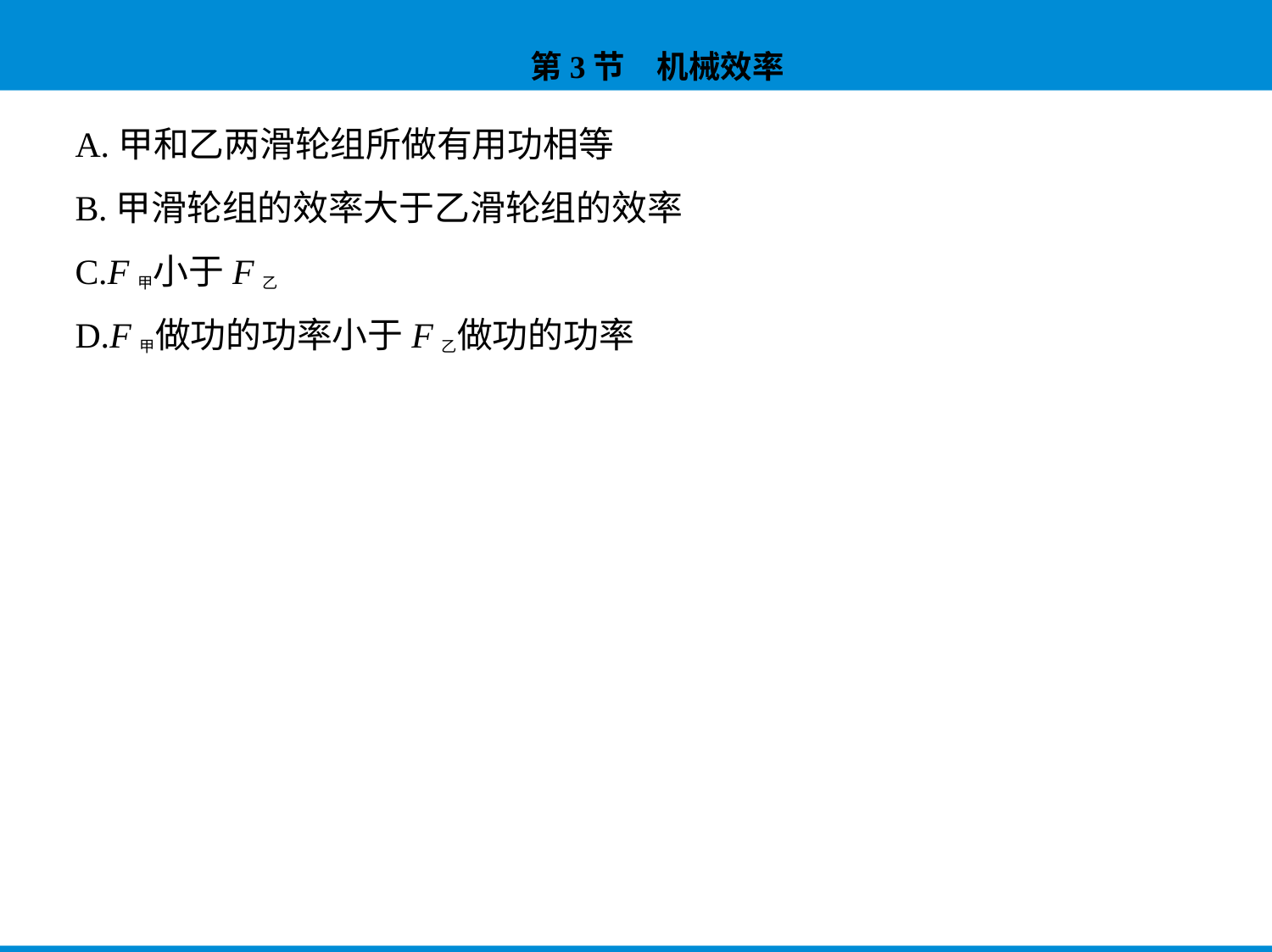

A.甲和乙两滑轮组所做有用功相等
B.甲滑轮组的效率大于乙滑轮组的效率
C.F甲小于F乙
D.F甲做功的功率小于F乙做功的功率